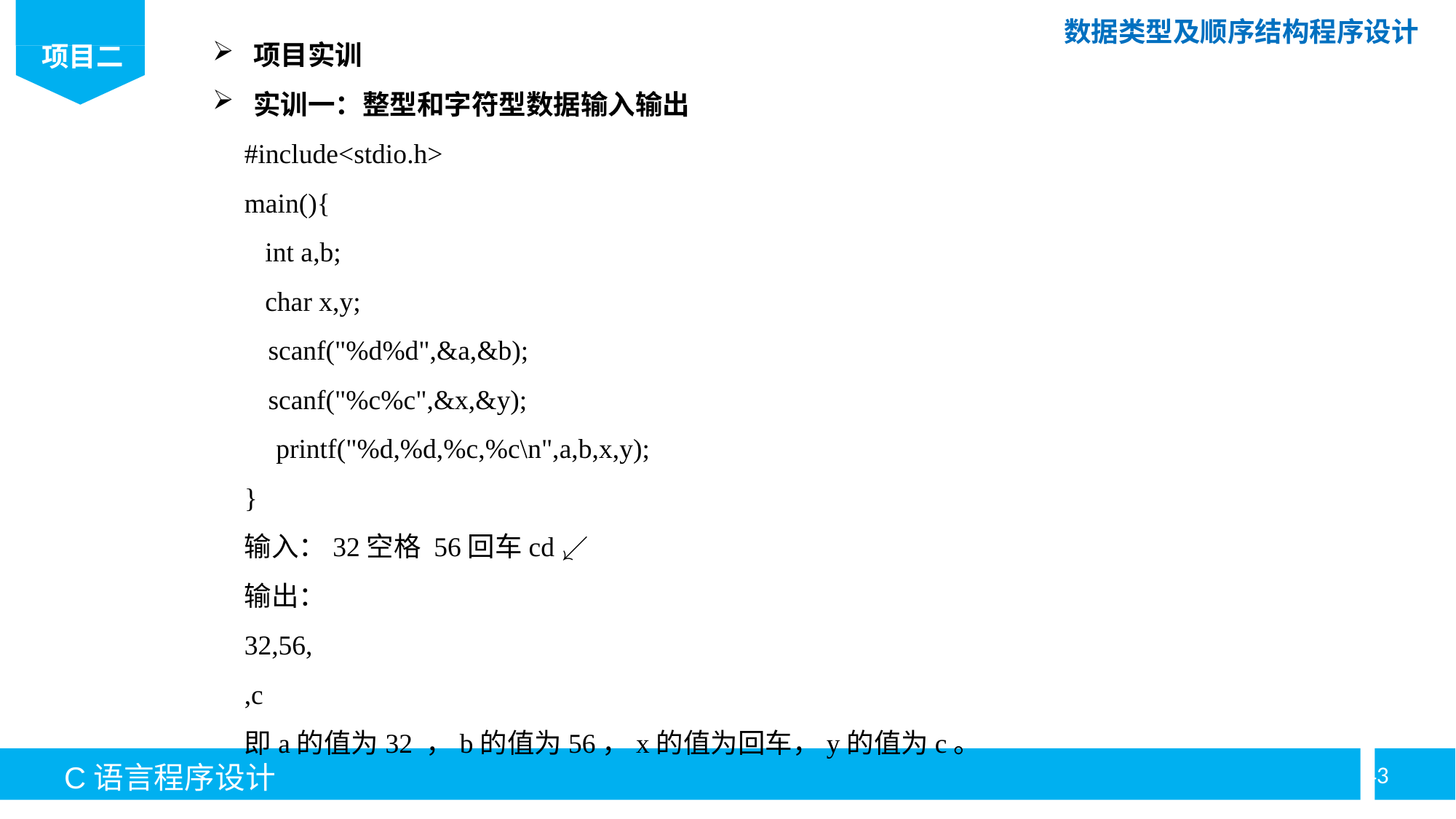

项目实训
实训一：整型和字符型数据输入输出
#include<stdio.h>
main(){
   int a,b;
   char x,y;
scanf("%d%d",&a,&b);
scanf("%c%c",&x,&y);
       printf("%d,%d,%c,%c\n",a,b,x,y);
}
输入：32空格 56回车cd ↙
输出：
32,56,
,c
即a的值为32 ，b的值为56，x的值为回车，y的值为c。